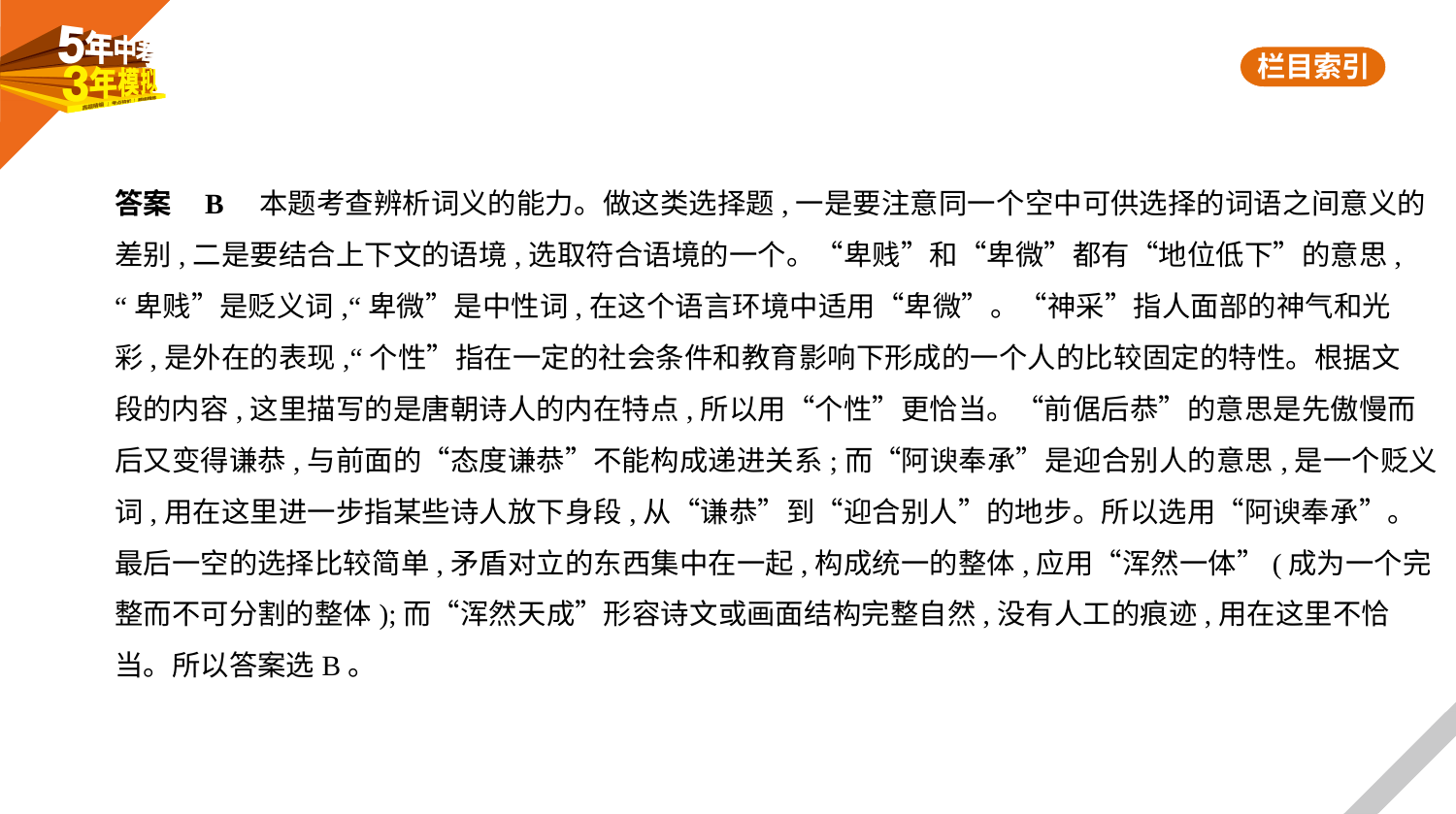

答案    B　本题考查辨析词义的能力。做这类选择题,一是要注意同一个空中可供选择的词语之间意义的
差别,二是要结合上下文的语境,选取符合语境的一个。“卑贱”和“卑微”都有“地位低下”的意思,
“卑贱”是贬义词,“卑微”是中性词,在这个语言环境中适用“卑微”。“神采”指人面部的神气和光
彩,是外在的表现,“个性”指在一定的社会条件和教育影响下形成的一个人的比较固定的特性。根据文
段的内容,这里描写的是唐朝诗人的内在特点,所以用“个性”更恰当。“前倨后恭”的意思是先傲慢而
后又变得谦恭,与前面的“态度谦恭”不能构成递进关系;而“阿谀奉承”是迎合别人的意思,是一个贬义
词,用在这里进一步指某些诗人放下身段,从“谦恭”到“迎合别人”的地步。所以选用“阿谀奉承”。
最后一空的选择比较简单,矛盾对立的东西集中在一起,构成统一的整体,应用“浑然一体”(成为一个完
整而不可分割的整体);而“浑然天成”形容诗文或画面结构完整自然,没有人工的痕迹,用在这里不恰
当。所以答案选B。